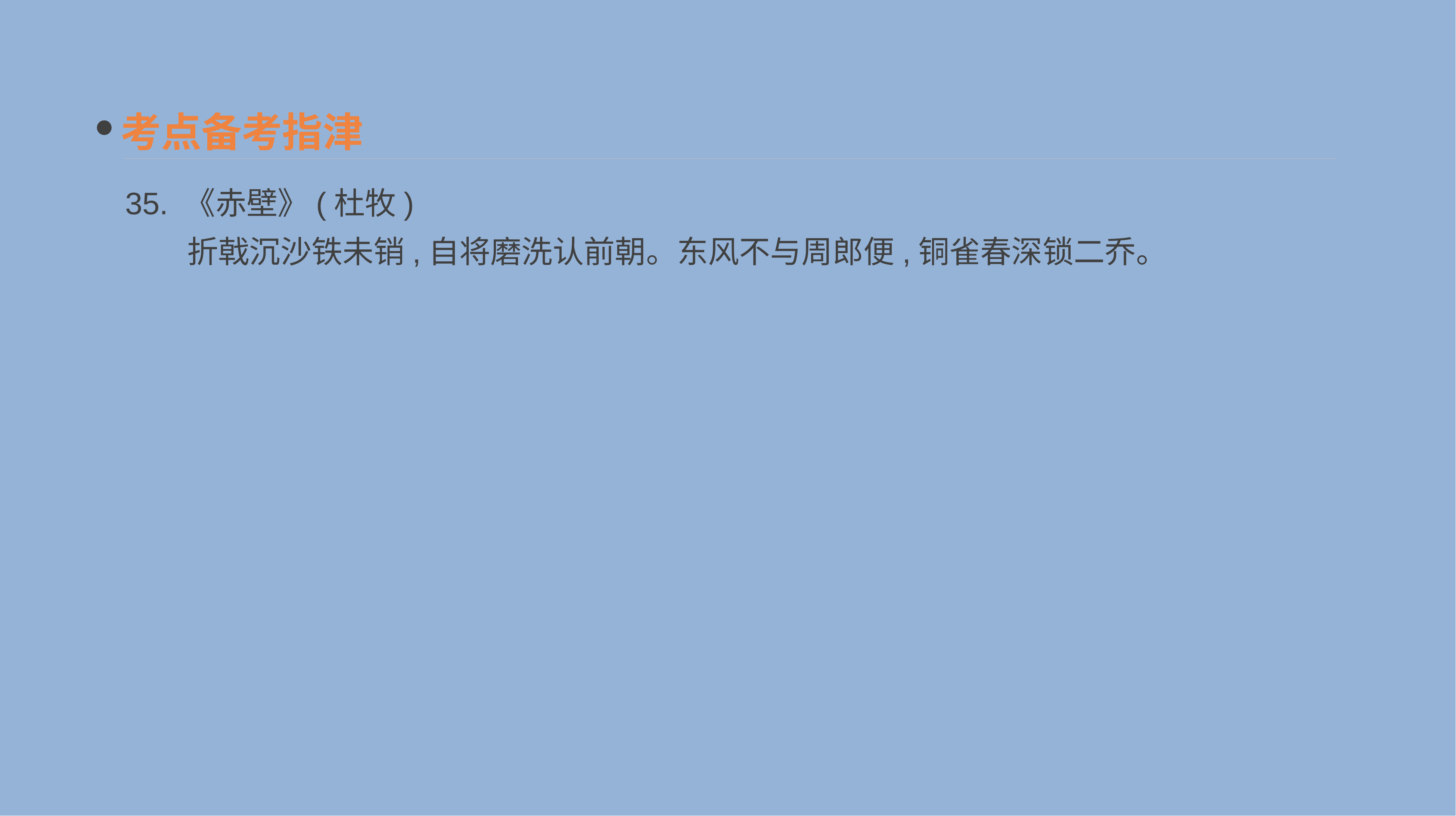

考点备考指津

35. 《赤壁》(杜牧)
　　折戟沉沙铁未销,自将磨洗认前朝。东风不与周郎便,铜雀春深锁二乔。